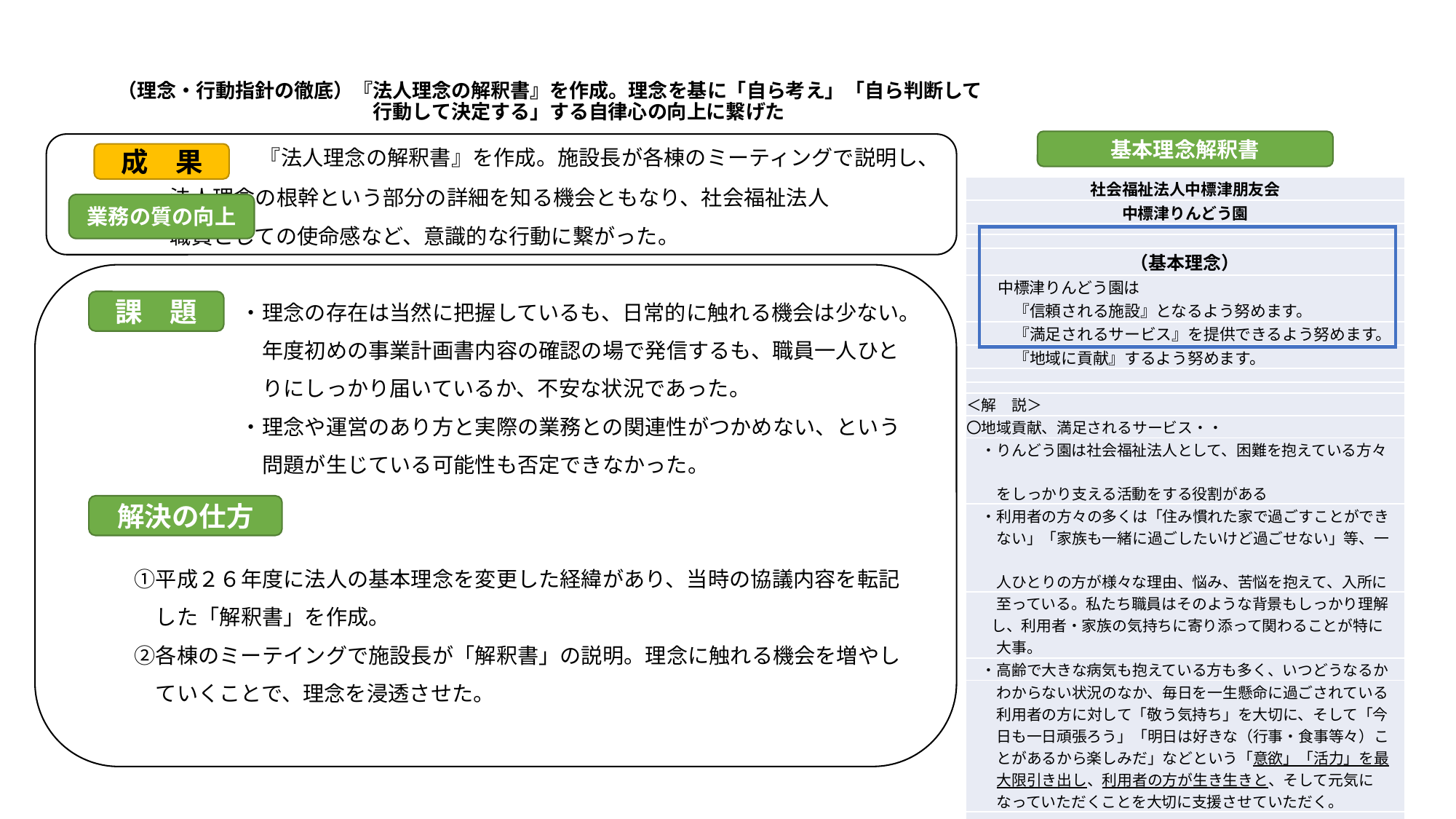

# （理念・行動指針の徹底）『法人理念の解釈書』を作成。理念を基に「自ら考え」「自ら判断して 　　　　　　　　　　　　　行動して決定する」する自律心の向上に繋げた
基本理念解釈書

　　　　　　 『法人理念の解釈書』を作成。施設長が各棟のミーティングで説明し、
                    法人理念の根幹という部分の詳細を知る機会ともなり、社会福祉法人
                    職員としての使命感など、意識的な行動に繋がった。

　　　　　　　　・理念の存在は当然に把握しているも、日常的に触れる機会は少ない。
　　　　　　　　　年度初めの事業計画書内容の確認の場で発信するも、職員一人ひと
　　　　　　　　　りにしっかり届いているか、不安な状況であった。
　　　　　　　　・理念や運営のあり方と実際の業務との関連性がつかめない、という
　　　　　　　　　問題が生じている可能性も否定できなかった。

　　　①平成２６年度に法人の基本理念を変更した経緯があり、当時の協議内容を転記
　　　　した「解釈書」を作成。
　　　②各棟のミーテイングで施設長が「解釈書」の説明。理念に触れる機会を増やし
　　　　ていくことで、理念を浸透させた。
成　果
| 社会福祉法人中標津朋友会 |
| --- |
| 中標津りんどう園 |
|  |
|  |
| （基本理念） |
| 中標津りんどう園は 　　　『信頼される施設』となるよう努めます。 |
| 『満足されるサービス』を提供できるよう努めます。 |
| 『地域に貢献』するよう努めます。 |
|  |
|  |
| ＜解　説＞ |
| 〇地域貢献、満足されるサービス・・ |
| ・りんどう園は社会福祉法人として、困難を抱えている方々　　 　　をしっかり支える活動をする役割がある |
| ・利用者の方々の多くは「住み慣れた家で過ごすことができ 　　ない」「家族も一緒に過ごしたいけど過ごせない」等、一　 　　人ひとりの方が様々な理由、悩み、苦悩を抱えて、入所に |
| 至っている。私たち職員はそのような背景もしっかり理解 し、利用者・家族の気持ちに寄り添って関わることが特に 　　大事。 |
| ・高齢で大きな病気も抱えている方も多く、いつどうなるか |
| わからない状況のなか、毎日を一生懸命に過ごされている 　　利用者の方に対して「敬う気持ち」を大切に、そして「今 　　日も一日頑張ろう」「明日は好きな（行事・食事等々）こ 　　とがあるから楽しみだ」などという「意欲」「活力」を最 　　大限引き出し、利用者の方が生き生きと、そして元気に 　　なっていただくことを大切に支援させていただく。 |
|  |
| 〇信頼される施設・・ 　　　そうした日々の積み重ねが『信頼』に繋がる。 |
|  |
業務の質の向上

課　題
解決の仕方